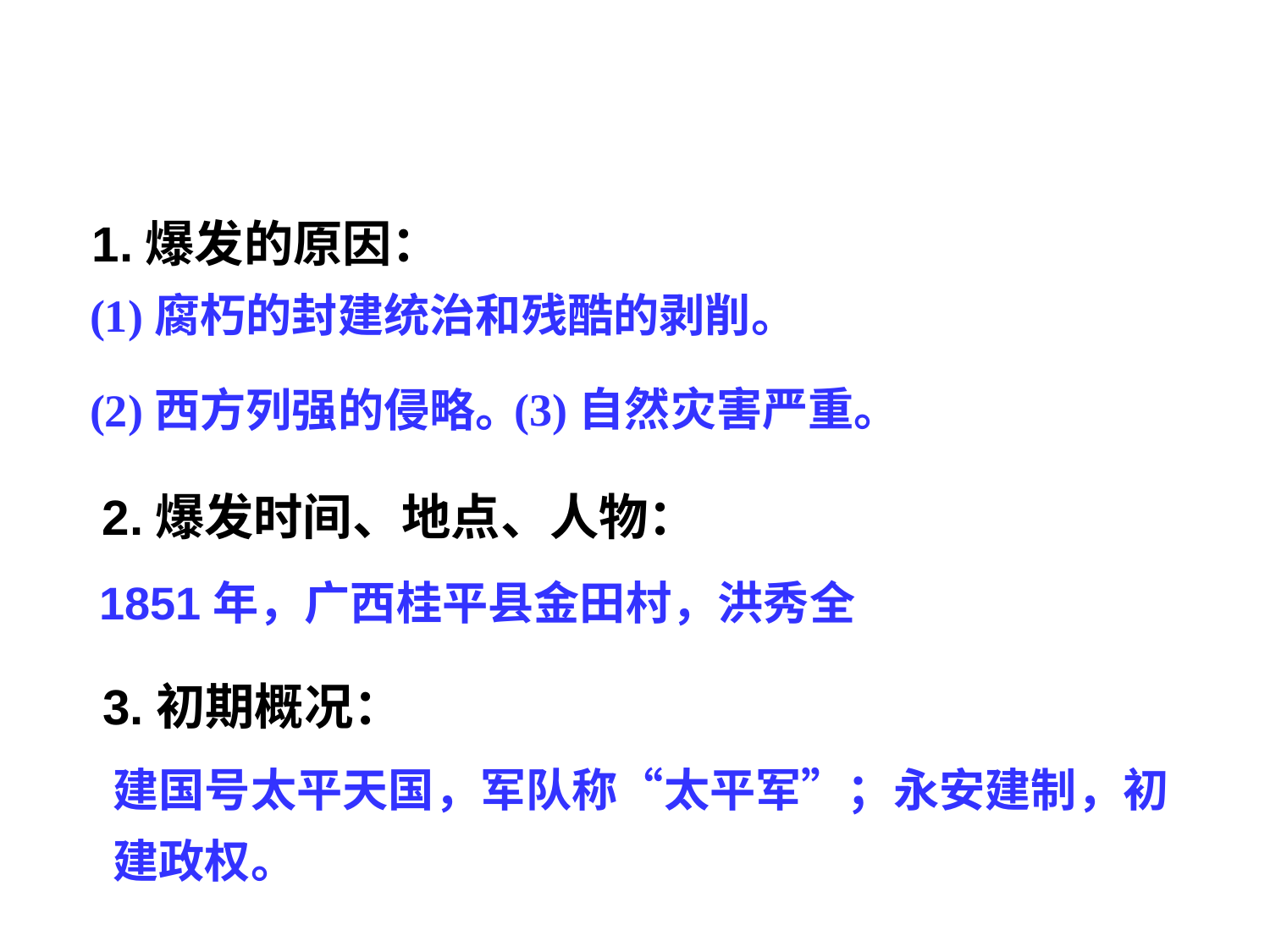

1.爆发的原因：
(1)腐朽的封建统治和残酷的剥削。
(3)自然灾害严重。
(2)西方列强的侵略。
2.爆发时间、地点、人物：
1851年，广西桂平县金田村，洪秀全
3.初期概况：
建国号太平天国，军队称“太平军”；永安建制，初建政权。